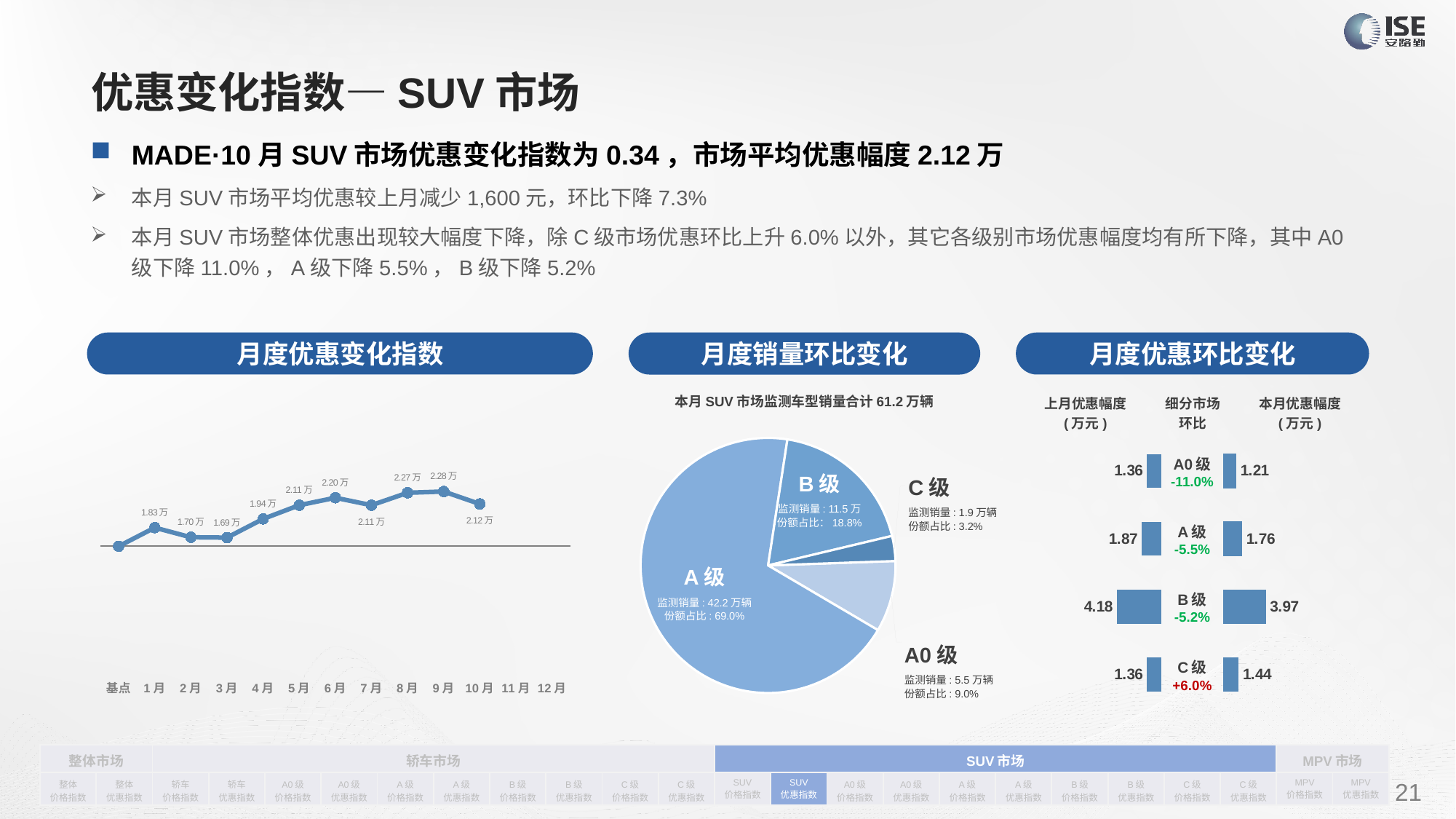

# 优惠变化指数—SUV市场
MADE·10月SUV市场优惠变化指数为0.34，市场平均优惠幅度2.12万
本月SUV市场平均优惠较上月减少1,600元，环比下降7.3%
本月SUV市场整体优惠出现较大幅度下降，除C级市场优惠环比上升6.0%以外，其它各级别市场优惠幅度均有所下降，其中A0级下降11.0%，A级下降5.5%，B级下降5.2%
月度优惠变化指数

月度优惠环比变化

月度销量环比变化

本月SUV市场监测车型销量合计61.2万辆

### Chart

| Category | Y2022 |
|---|---|
| 基点 | 0.0 |
| 1月 | 0.15 |
| 2月 | 0.07281176262422484 |
| 3月 | 0.07 |
| 4月 | 0.22 |
| 5月 | 0.33 |
| 6月 | 0.39 |
| 7月 | 0.33 |
| 8月 | 0.43 |
| 9月 | 0.44 |
| 10月 | 0.34 |
| 11月 | None |
| 12月 | None |
| 上月优惠幅度 (万元) | 细分市场 环比 | 本月优惠幅度 (万元) |
| --- | --- | --- |

### Chart

| Category | 细分市场 |
|---|---|
| A0级 | 55184.0 |
| A级 | 421815.0 |
| B级 | 115285.0 |
| C级 | 19381.0 |
| A0级 -11.0% |
| --- |
| A级 -5.5% |
| B级 -5.2% |
| C级 +6.0% |

### Chart

| Category | 优惠金额 |
|---|---|
| A0 | 1.36 |
| A | 1.87 |
| B | 4.18 |
| C | 1.36 |

### Chart

| Category | 优惠金额 |
|---|---|
| A0 | 1.208375047115106 |
| A | 1.7620867121842518 |
| B | 3.966546745890619 |
| C | 1.4403806408338065 |
B级
监测销量: 11.5万
份额占比：18.8%
C级
监测销量: 1.9万辆
份额占比: 3.2%
A级
监测销量: 42.2万辆
份额占比: 69.0%
A0级
监测销量: 5.5万辆
份额占比: 9.0%
| 整体市场 |  | 轿车市场 |  |  |  |  |  |  |  |  |  | SUV市场 |  |  |  |  |  |  |  |  |  | MPV市场 |  |
| --- | --- | --- | --- | --- | --- | --- | --- | --- | --- | --- | --- | --- | --- | --- | --- | --- | --- | --- | --- | --- | --- | --- | --- |
| 整体 价格指数 | 整体 优惠指数 | 轿车 价格指数 | 轿车 优惠指数 | A0级 价格指数 | A0级 优惠指数 | A级 价格指数 | A级 优惠指数 | B级 价格指数 | B级 优惠指数 | C级 价格指数 | C级 优惠指数 | SUV 价格指数 | SUV 优惠指数 | A0级 价格指数 | A0级 优惠指数 | A级 价格指数 | A级 优惠指数 | B级 价格指数 | B级 优惠指数 | C级 价格指数 | C级 优惠指数 | MPV 价格指数 | MPV 优惠指数 |
请在插入菜单—页眉和页脚中修改此 文本
21